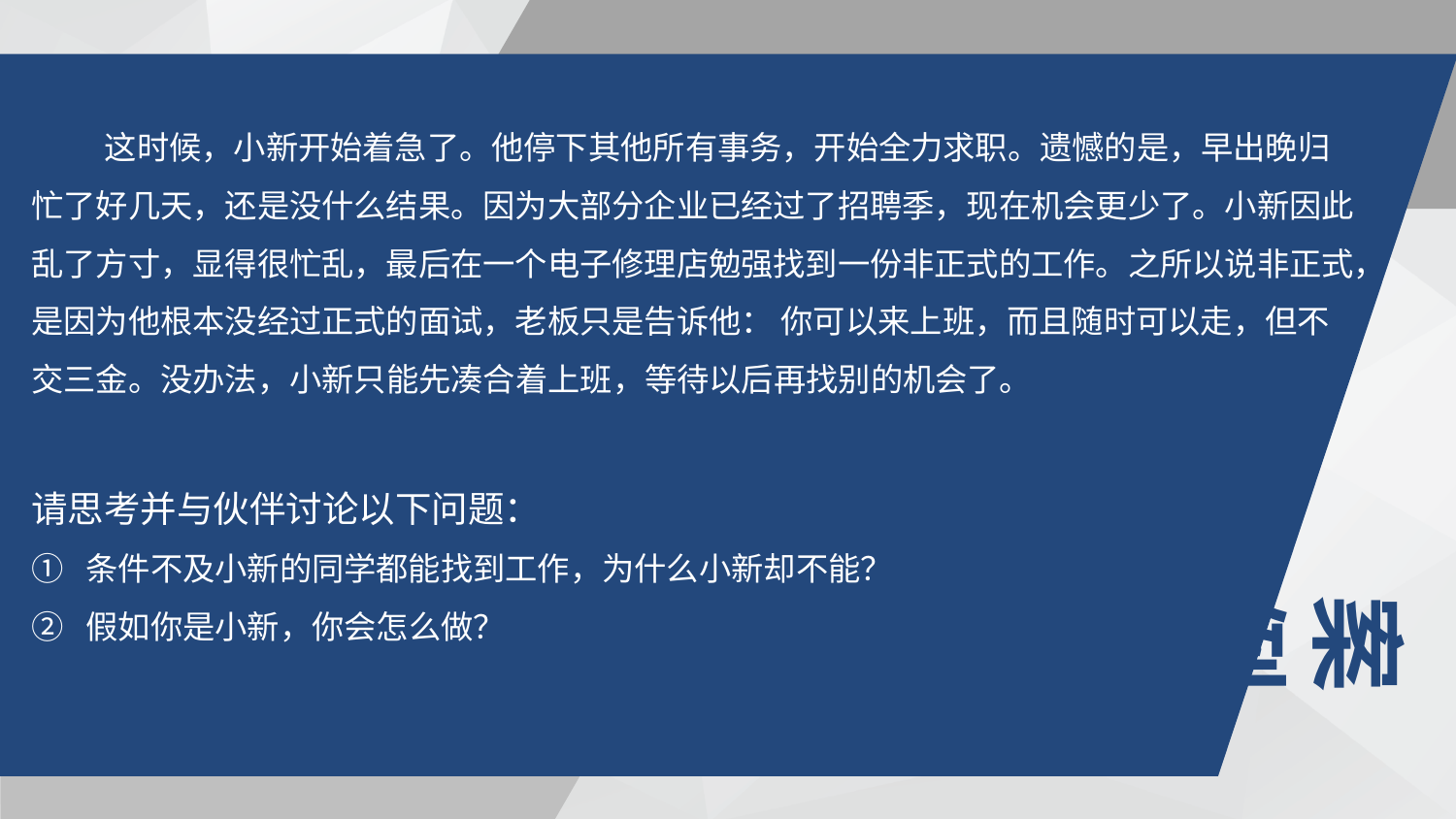

这时候，小新开始着急了。他停下其他所有事务，开始全力求职。遗憾的是，早出晚归忙了好几天，还是没什么结果。因为大部分企业已经过了招聘季，现在机会更少了。小新因此乱了方寸，显得很忙乱，最后在一个电子修理店勉强找到一份非正式的工作。之所以说非正式，是因为他根本没经过正式的面试，老板只是告诉他： 你可以来上班，而且随时可以走，但不交三金。没办法，小新只能先凑合着上班，等待以后再找别的机会了。

请思考并与伙伴讨论以下问题：
条件不及小新的同学都能找到工作，为什么小新却不能？
假如你是小新，你会怎么做？
案例